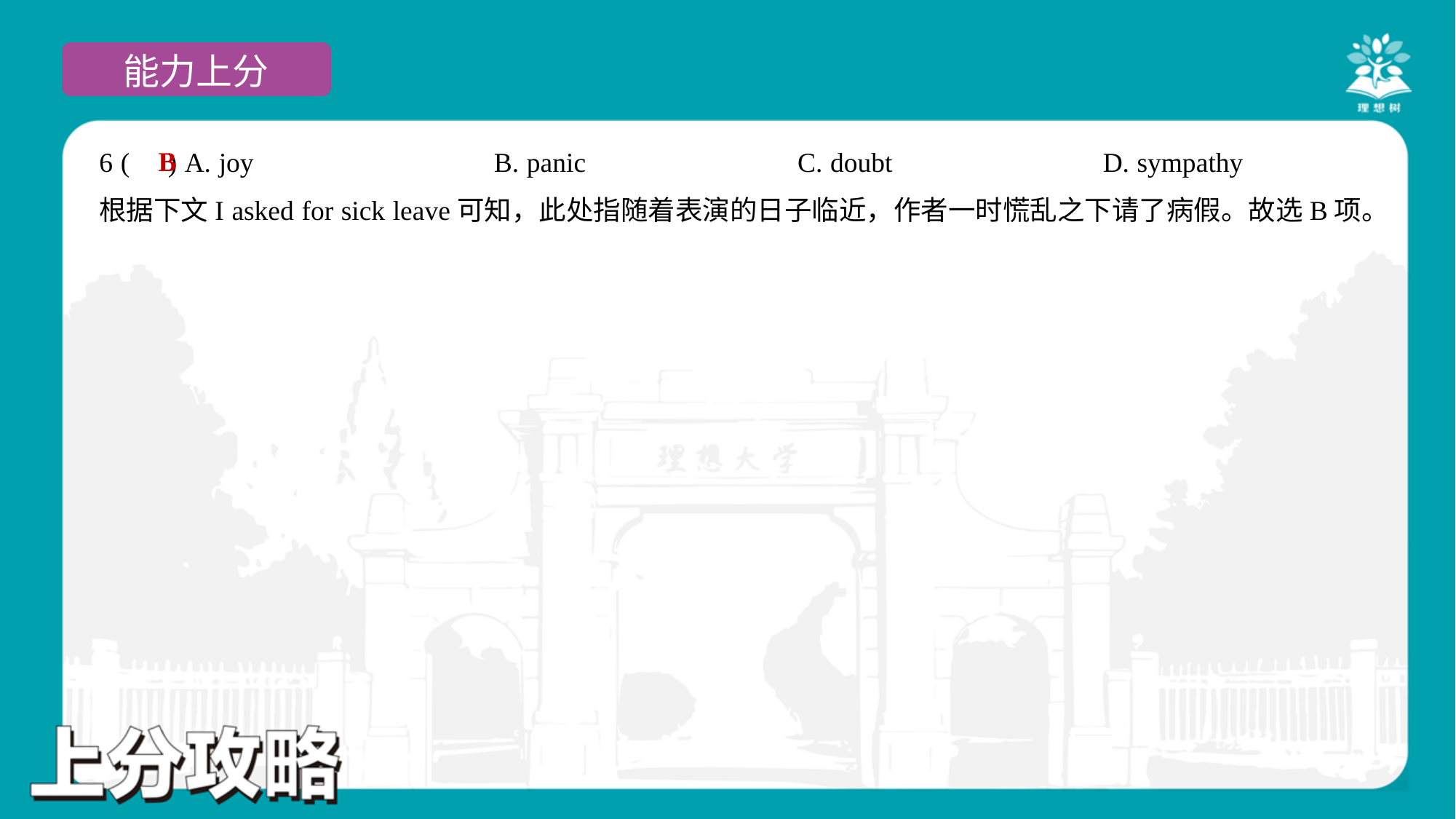

B
6 (     ) A. joy	B. panic	C. doubt	D. sympathy
根据下文I asked for sick leave可知，此处指随着表演的日子临近，作者一时慌乱之下请了病假。故选B项。